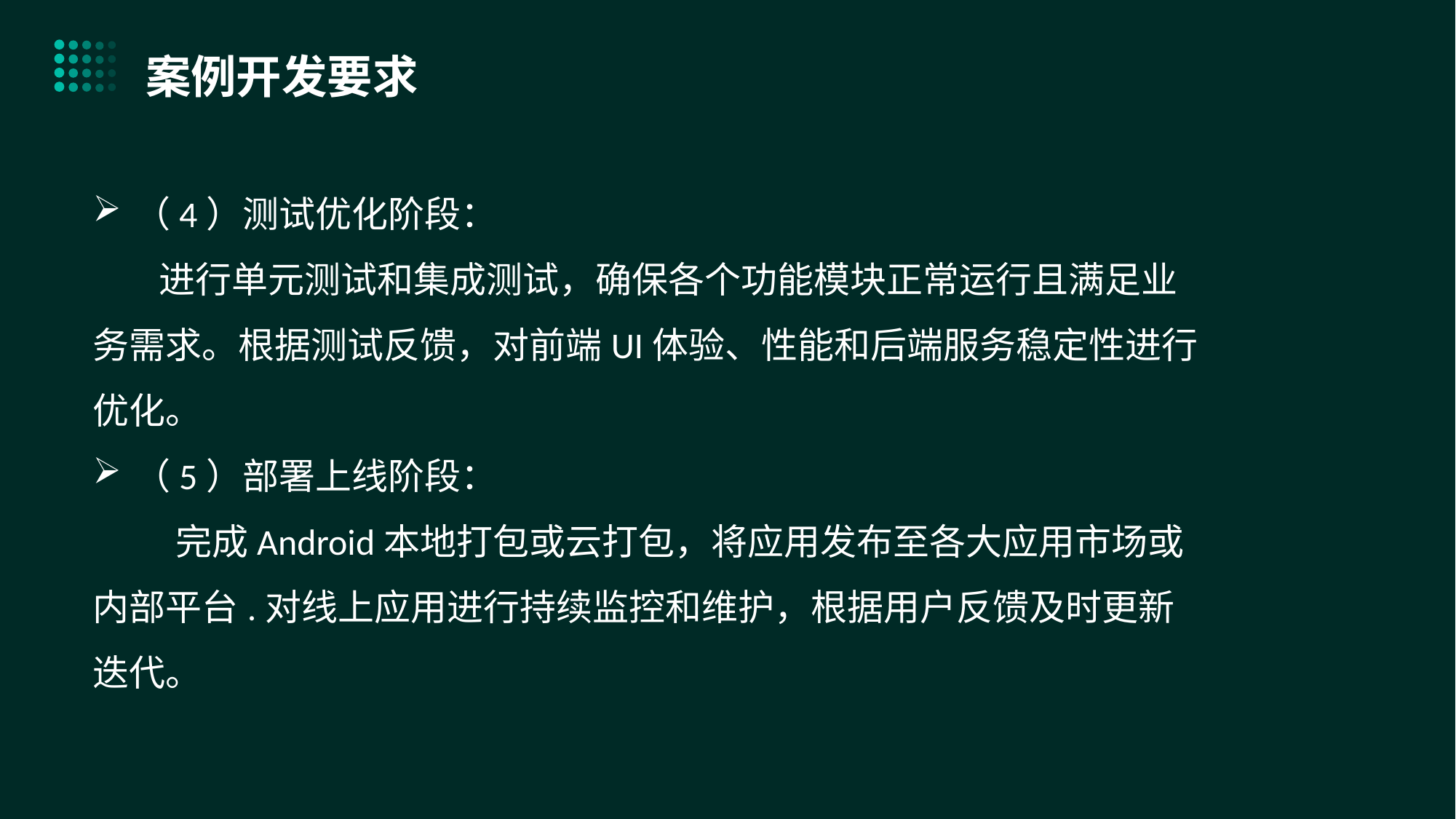

案例开发要求

（4）测试优化阶段：
       进行单元测试和集成测试，确保各个功能模块正常运行且满足业务需求。根据测试反馈，对前端UI体验、性能和后端服务稳定性进行优化。
（5）部署上线阶段：
         完成Android本地打包或云打包，将应用发布至各大应用市场或内部平台.对线上应用进行持续监控和维护，根据用户反馈及时更新迭代。